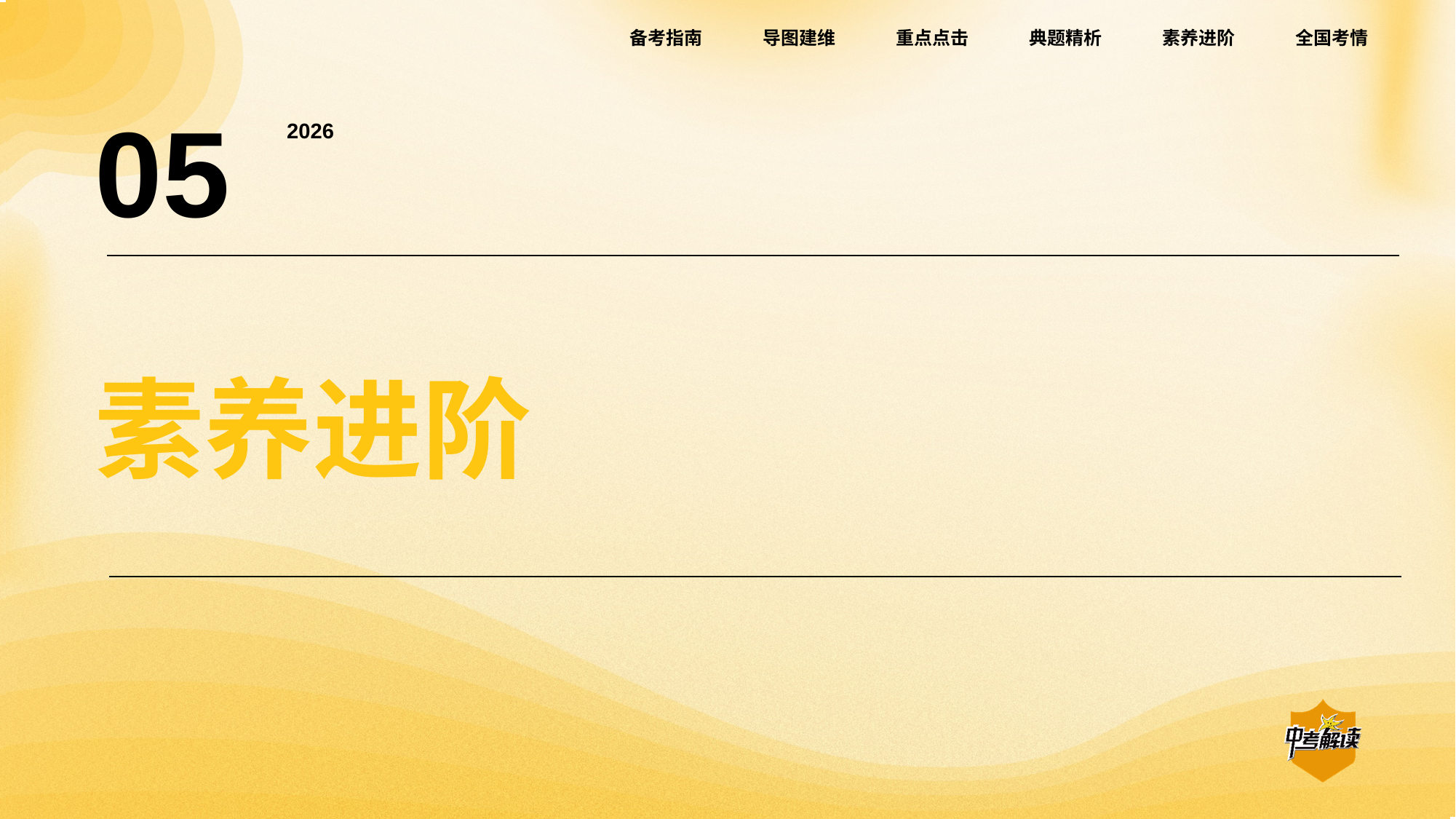

备考指南
导图建维
重点点击
典题精析
素养进阶
全国考情
05
2026
素养进阶